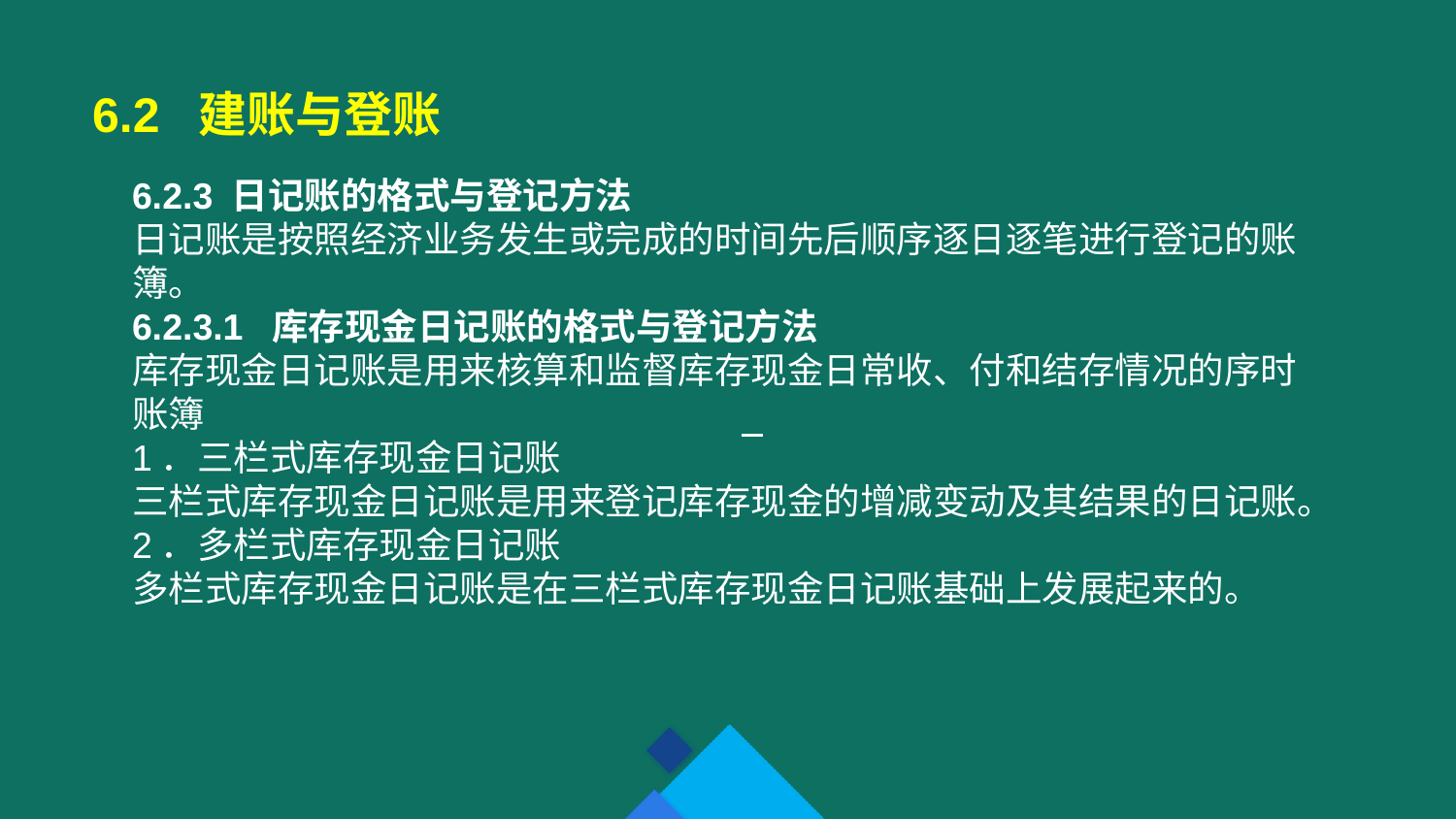

6.2  建账与登账

6.2.3 日记账的格式与登记方法
日记账是按照经济业务发生或完成的时间先后顺序逐日逐笔进行登记的账簿。
6.2.3.1  库存现金日记账的格式与登记方法
库存现金日记账是用来核算和监督库存现金日常收、付和结存情况的序时账簿
1．三栏式库存现金日记账
三栏式库存现金日记账是用来登记库存现金的增减变动及其结果的日记账。
2．多栏式库存现金日记账
多栏式库存现金日记账是在三栏式库存现金日记账基础上发展起来的。